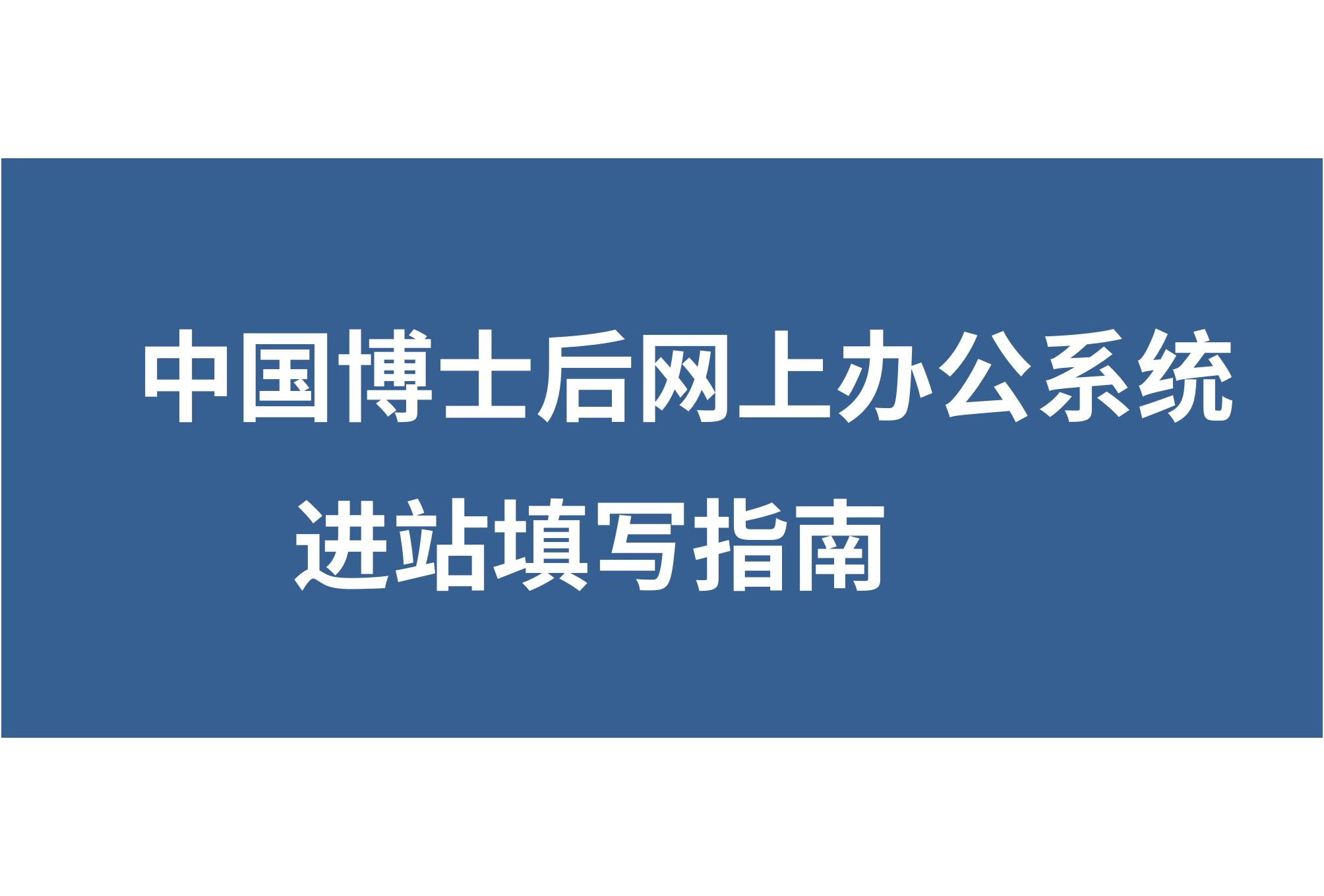

| 中国博士后网上办公系统 进站填写指南 |
| --- |